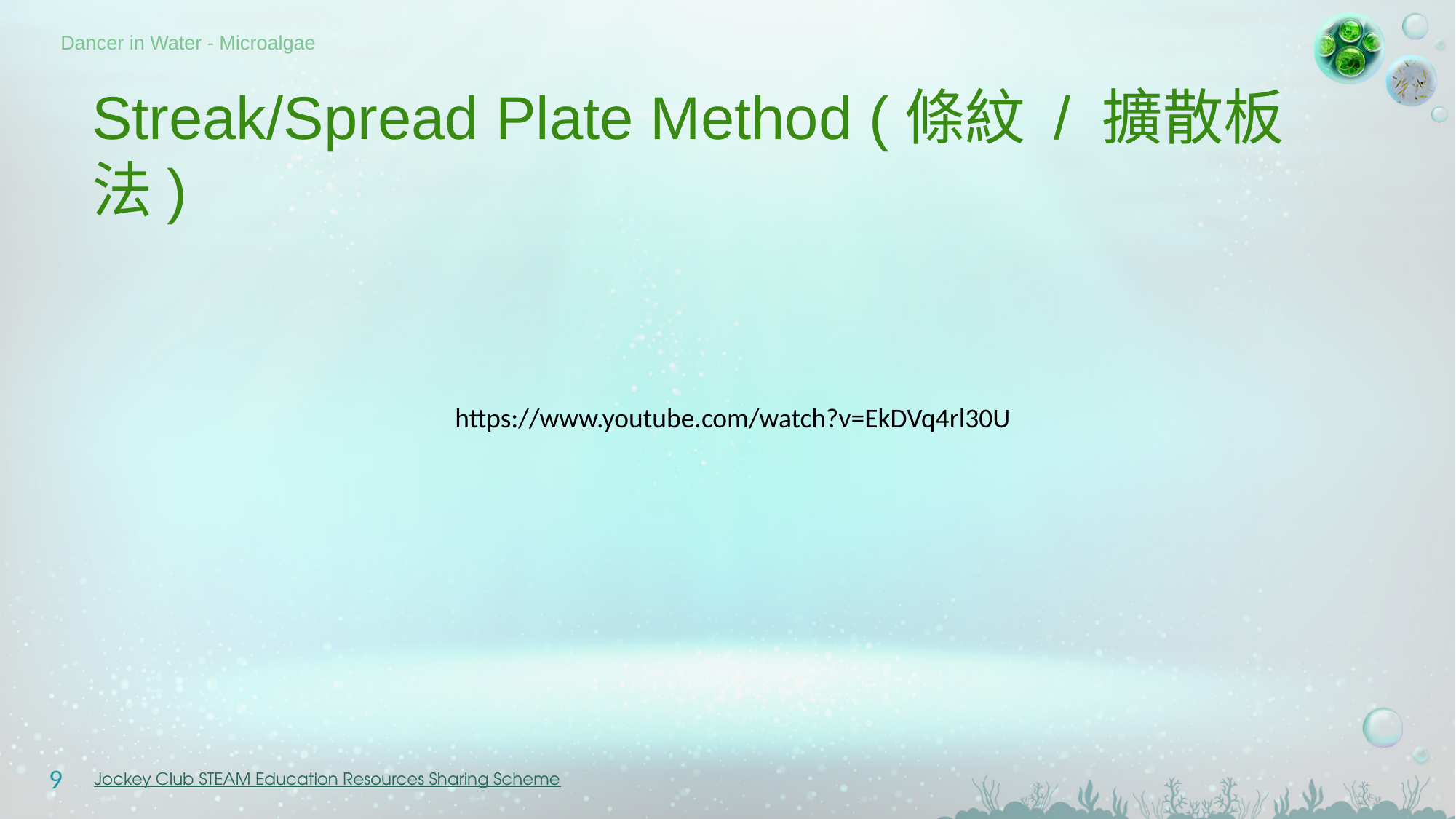

# Streak/Spread Plate Method (條紋 / 擴散板法)
https://www.youtube.com/watch?v=EkDVq4rl30U
9